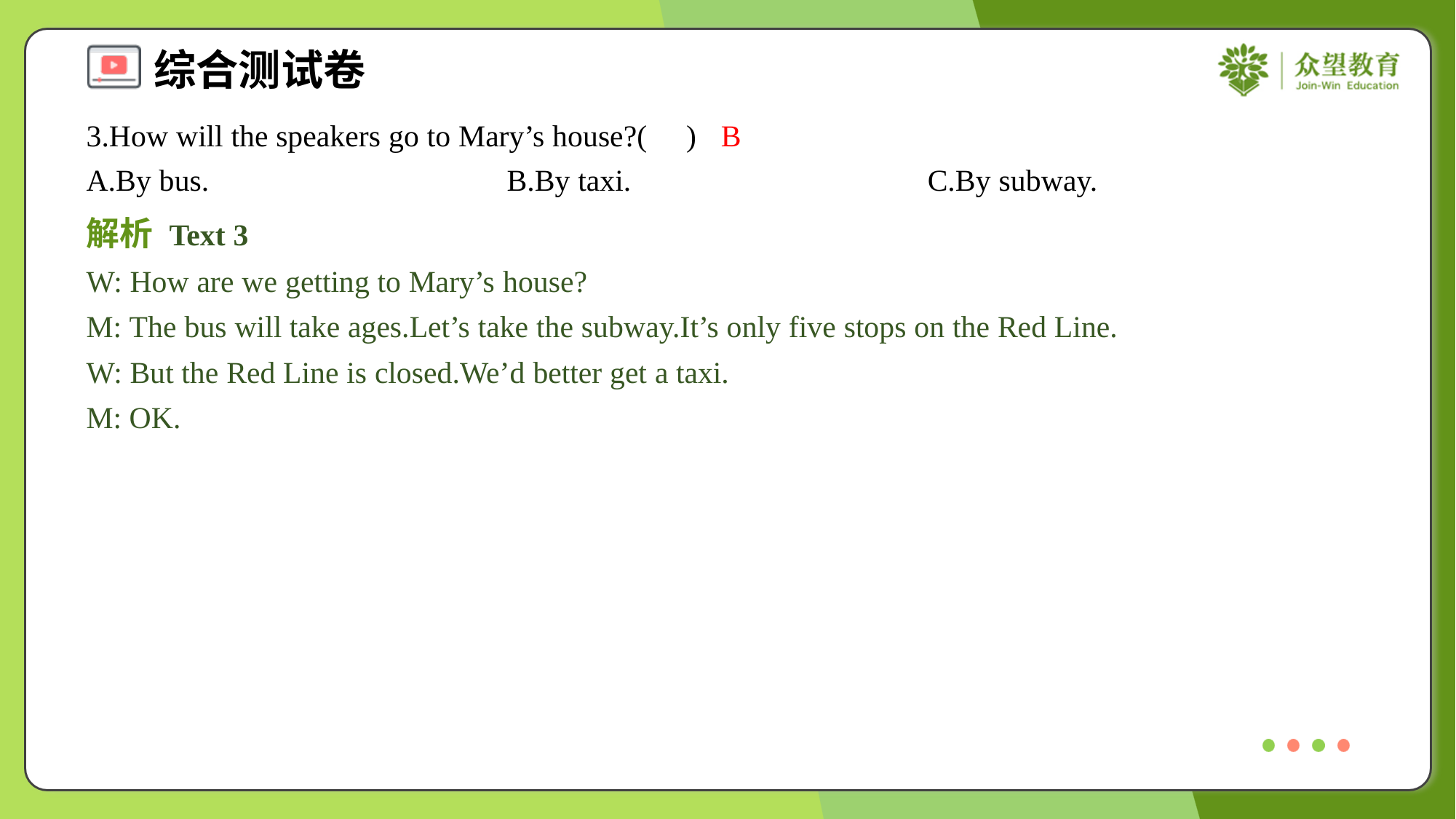

3.How will the speakers go to Mary’s house?(     )
B
A.By bus.	B.By taxi.	C.By subway.
解析 Text 3
W: How are we getting to Mary’s house?
M: The bus will take ages.Let’s take the subway.It’s only five stops on the Red Line.
W: But the Red Line is closed.We’d better get a taxi.
M: OK.